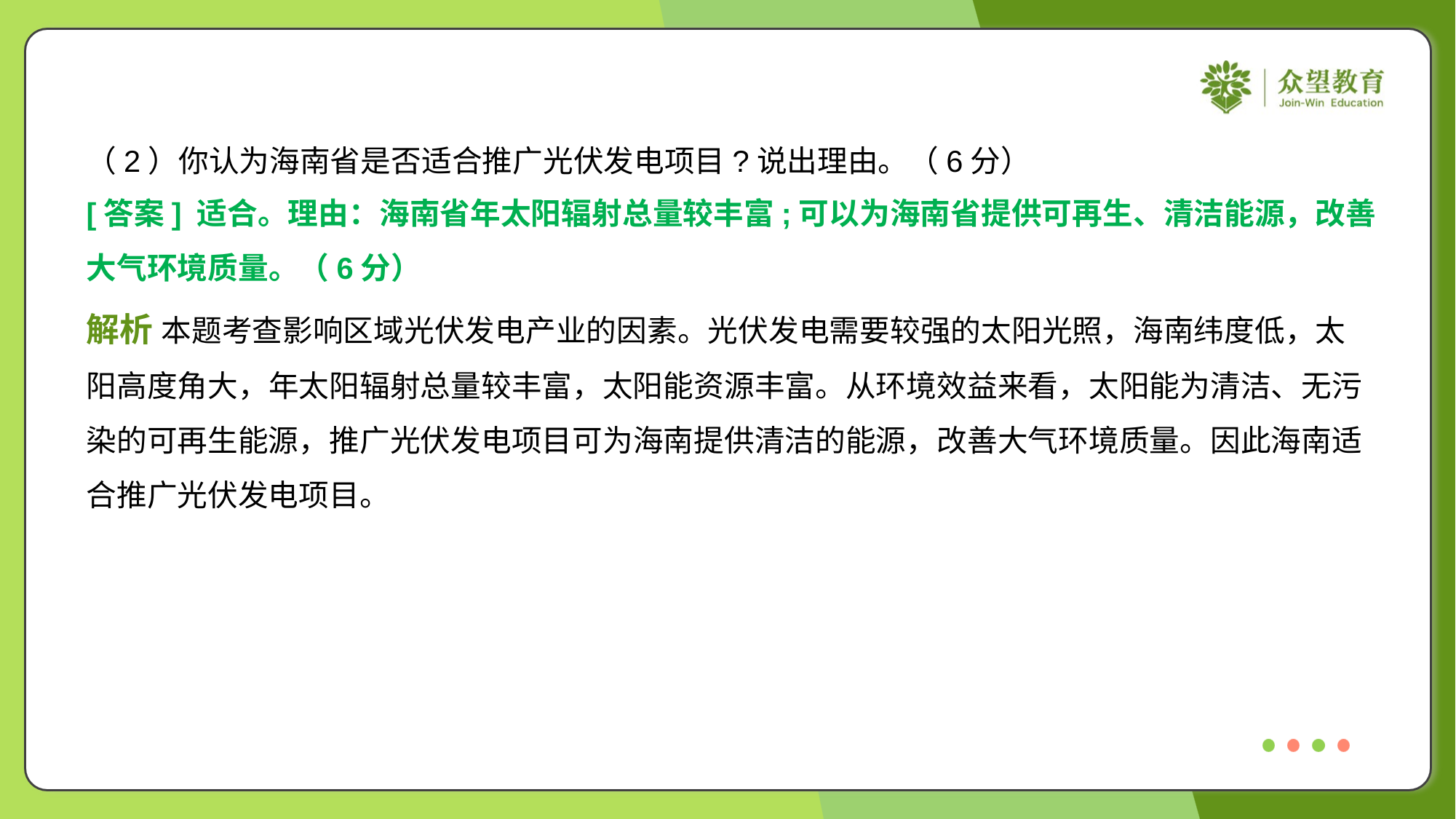

（2）你认为海南省是否适合推广光伏发电项目?说出理由。（6分）
[答案] 适合。理由：海南省年太阳辐射总量较丰富;可以为海南省提供可再生、清洁能源，改善
大气环境质量。（6分）
解析 本题考查影响区域光伏发电产业的因素。光伏发电需要较强的太阳光照，海南纬度低，太
阳高度角大，年太阳辐射总量较丰富，太阳能资源丰富。从环境效益来看，太阳能为清洁、无污
染的可再生能源，推广光伏发电项目可为海南提供清洁的能源，改善大气环境质量。因此海南适
合推广光伏发电项目。